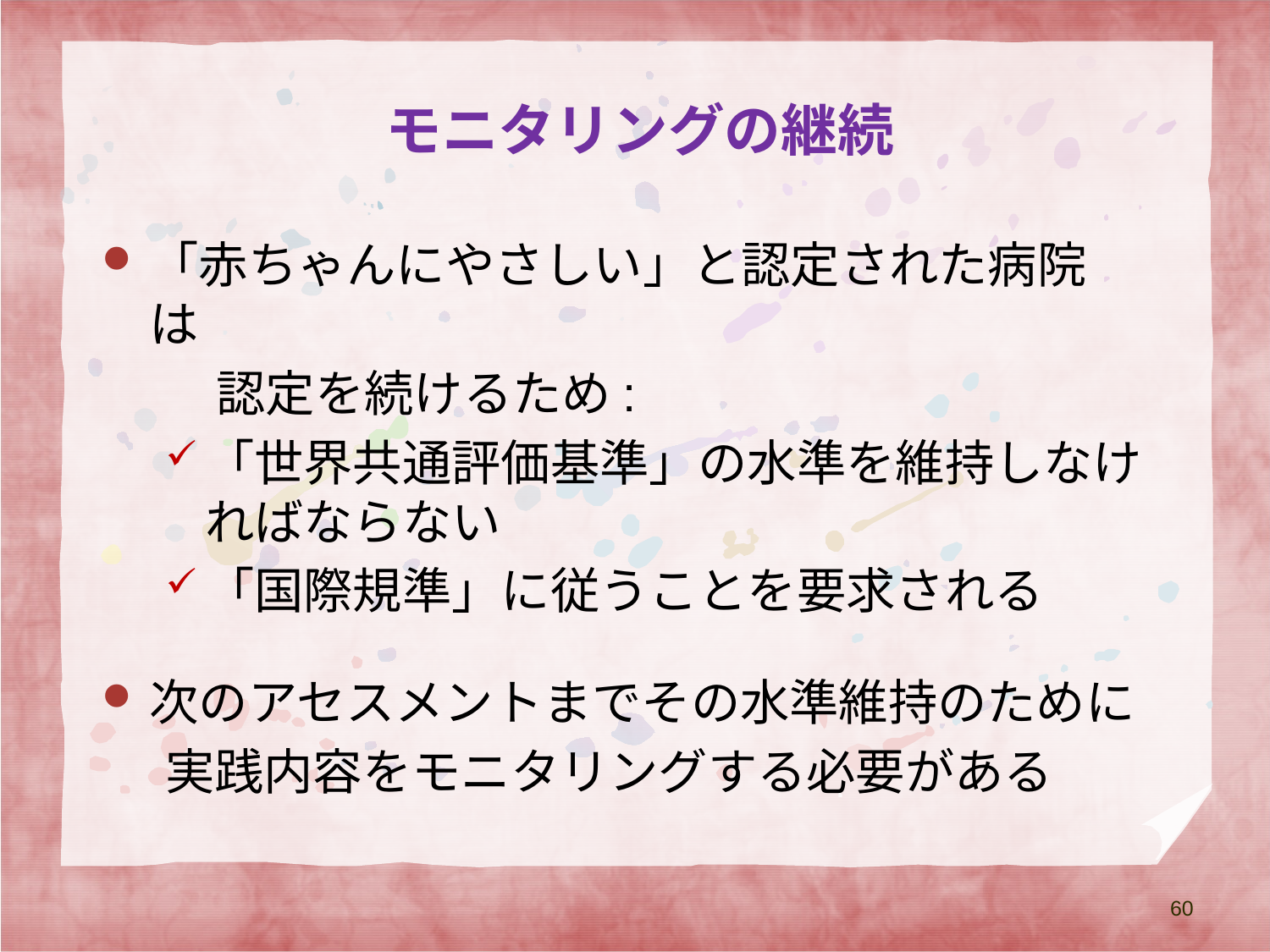

# モニタリングの継続
「赤ちゃんにやさしい」と認定された病院	は
	     認定を続けるため:
「世界共通評価基準」の水準を維持しなければならない
「国際規準」に従うことを要求される
次のアセスメントまでその水準維持のために
実践内容をモニタリングする必要がある
60